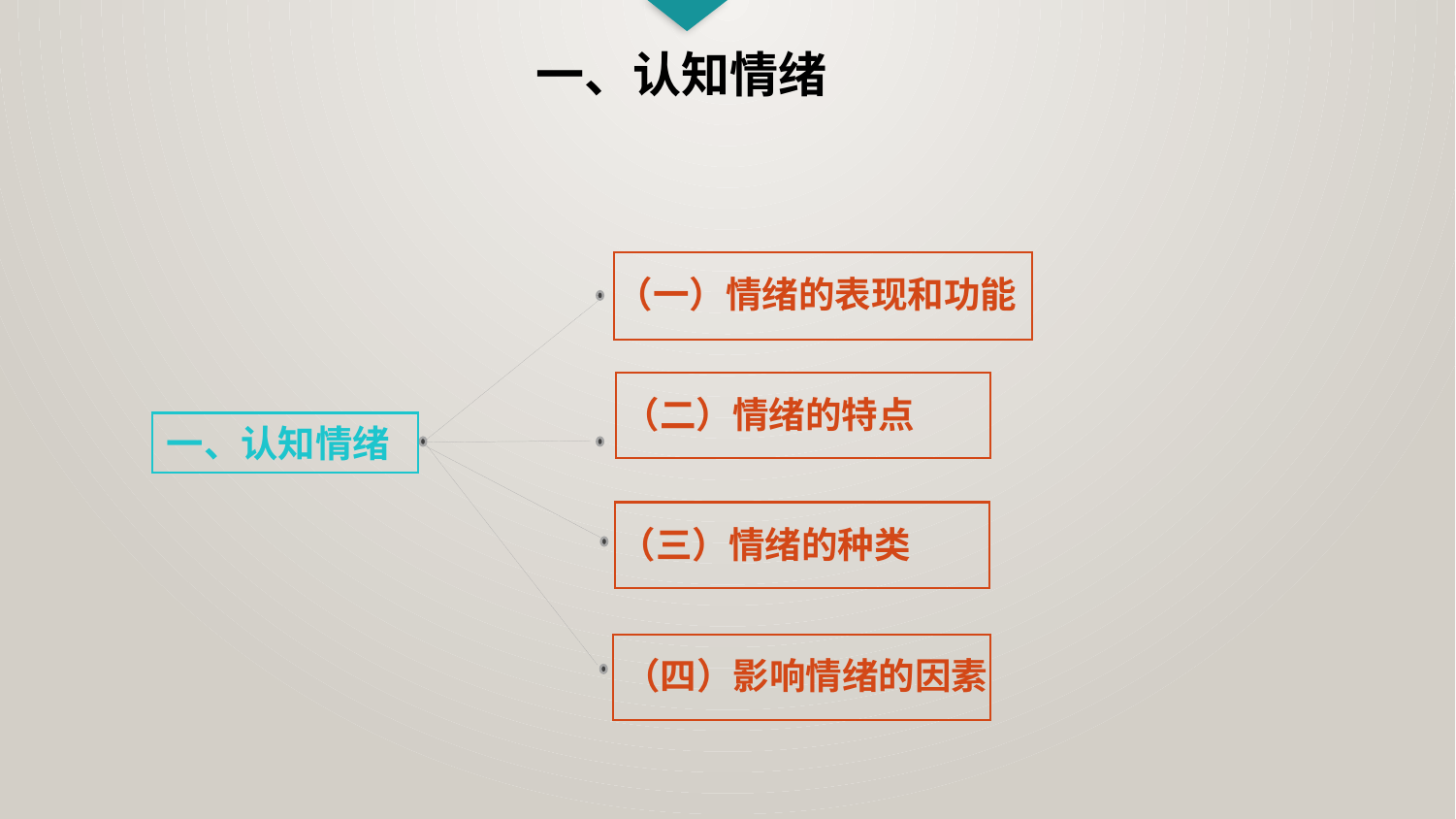

一、认知情绪

（一）情绪的表现和功能

（二）情绪的特点
一、认知情绪

（三）情绪的种类

（四）影响情绪的因素
41